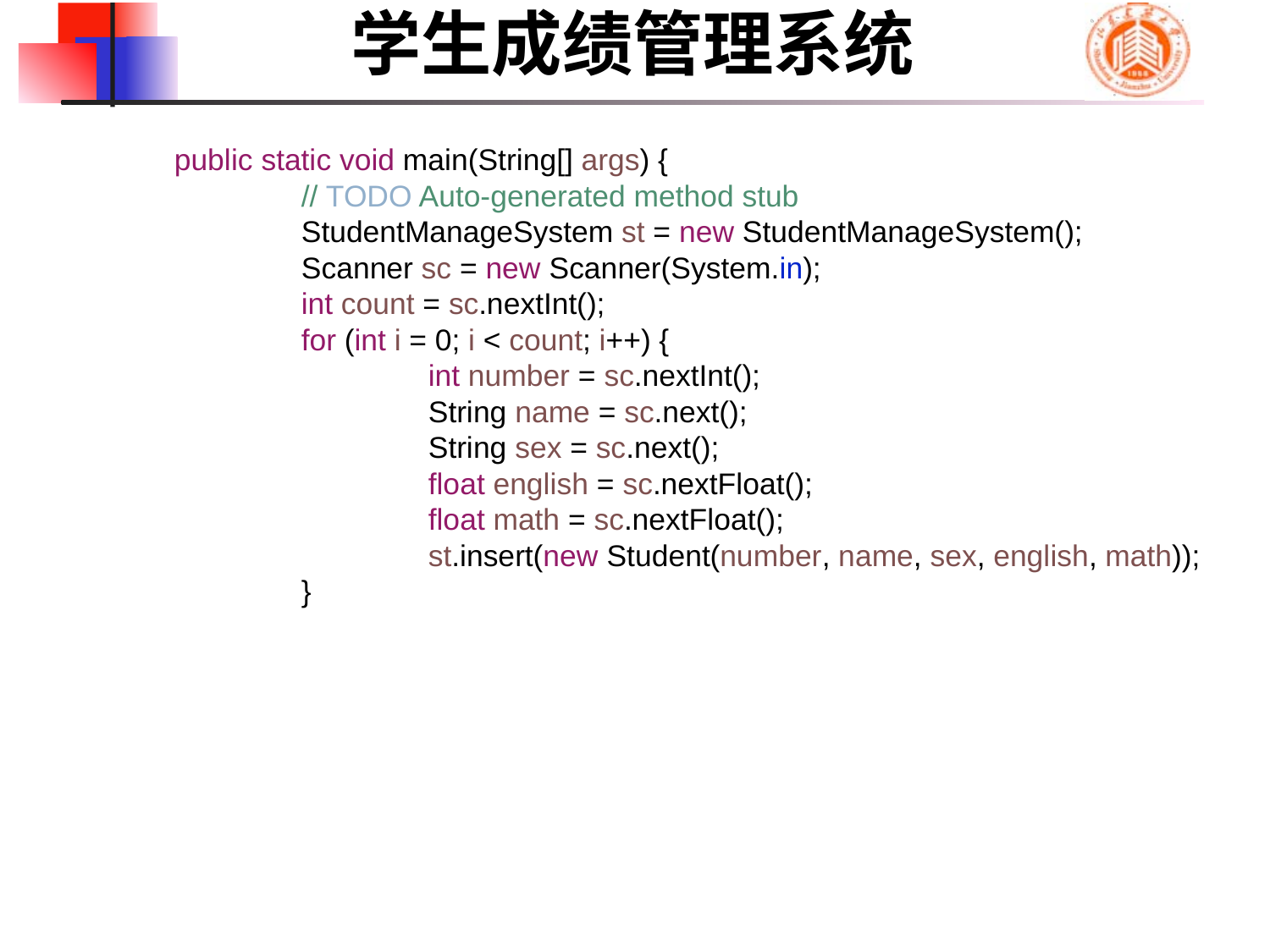

学生成绩管理系统
	public static void main(String[] args) {
		// TODO Auto-generated method stub
		StudentManageSystem st = new StudentManageSystem();
		Scanner sc = new Scanner(System.in);
		int count = sc.nextInt();
		for (int i = 0; i < count; i++) {
			int number = sc.nextInt();
			String name = sc.next();
			String sex = sc.next();
			float english = sc.nextFloat();
			float math = sc.nextFloat();
			st.insert(new Student(number, name, sex, english, math));
		}